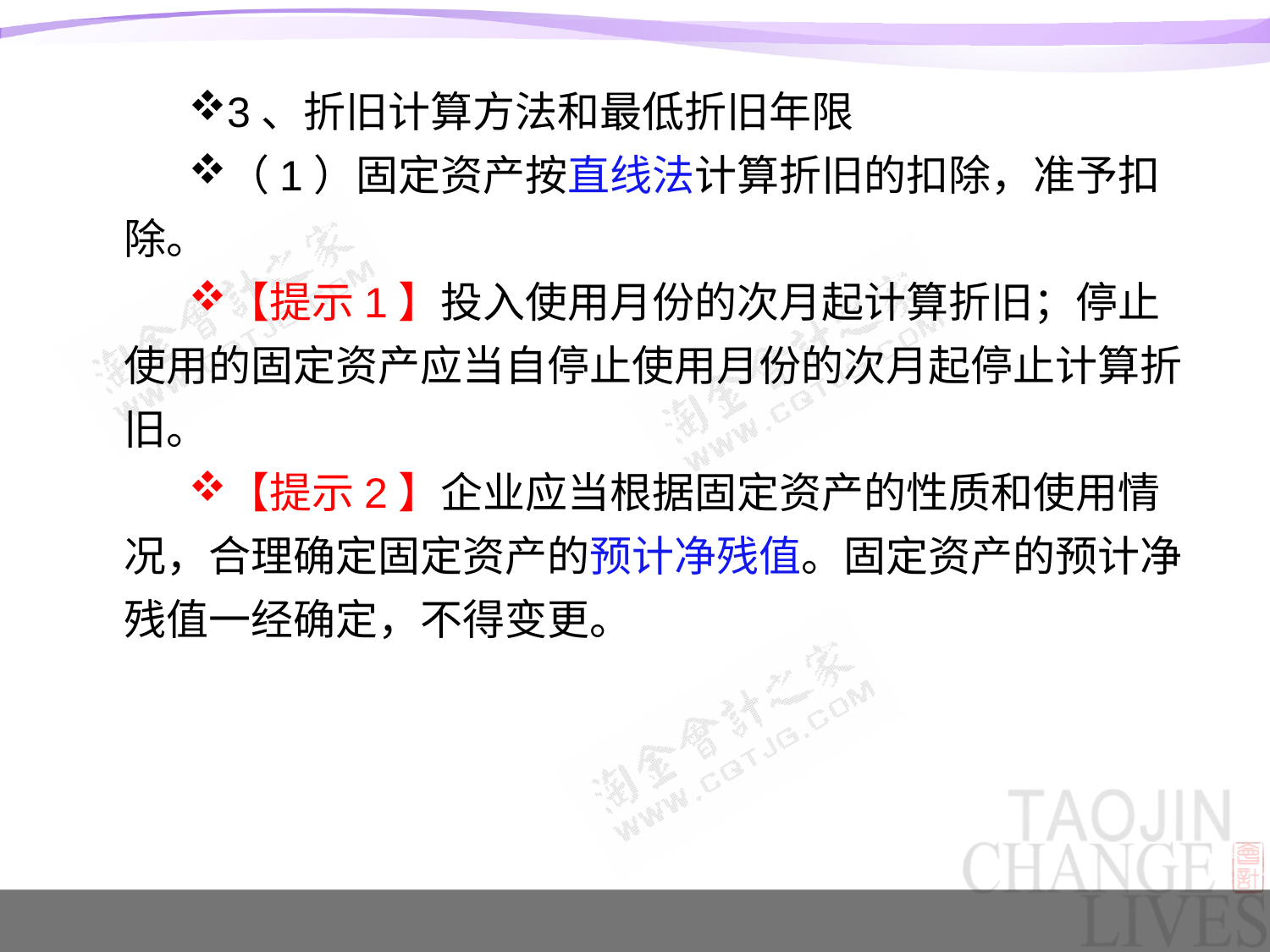

3、折旧计算方法和最低折旧年限
（1）固定资产按直线法计算折旧的扣除，准予扣除。
【提示1】投入使用月份的次月起计算折旧；停止使用的固定资产应当自停止使用月份的次月起停止计算折旧。
【提示2】企业应当根据固定资产的性质和使用情况，合理确定固定资产的预计净残值。固定资产的预计净残值一经确定，不得变更。